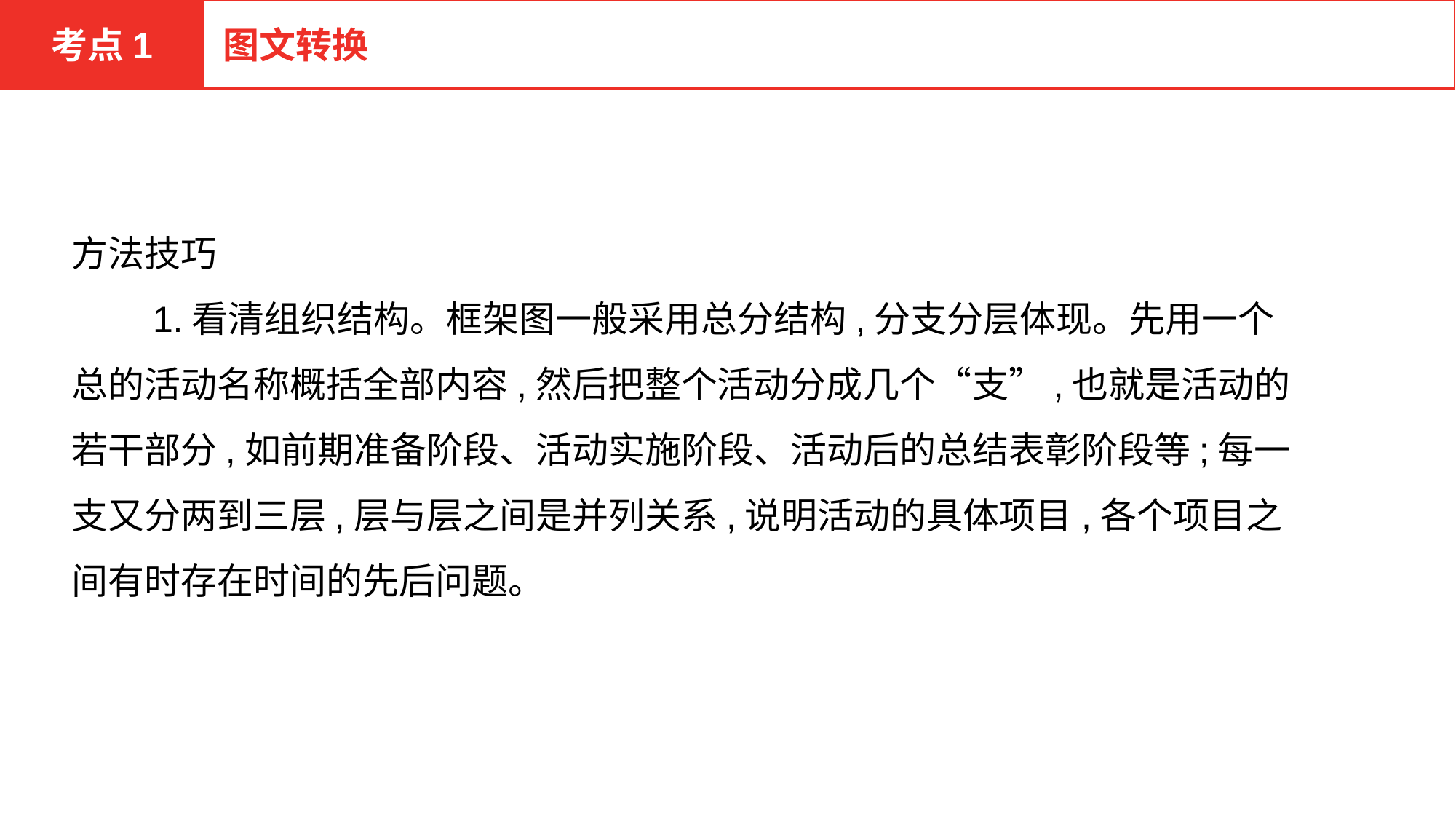

考点1
图文转换
方法技巧
　　1.看清组织结构。框架图一般采用总分结构,分支分层体现。先用一个总的活动名称概括全部内容,然后把整个活动分成几个“支”,也就是活动的若干部分,如前期准备阶段、活动实施阶段、活动后的总结表彰阶段等;每一支又分两到三层,层与层之间是并列关系,说明活动的具体项目,各个项目之间有时存在时间的先后问题。